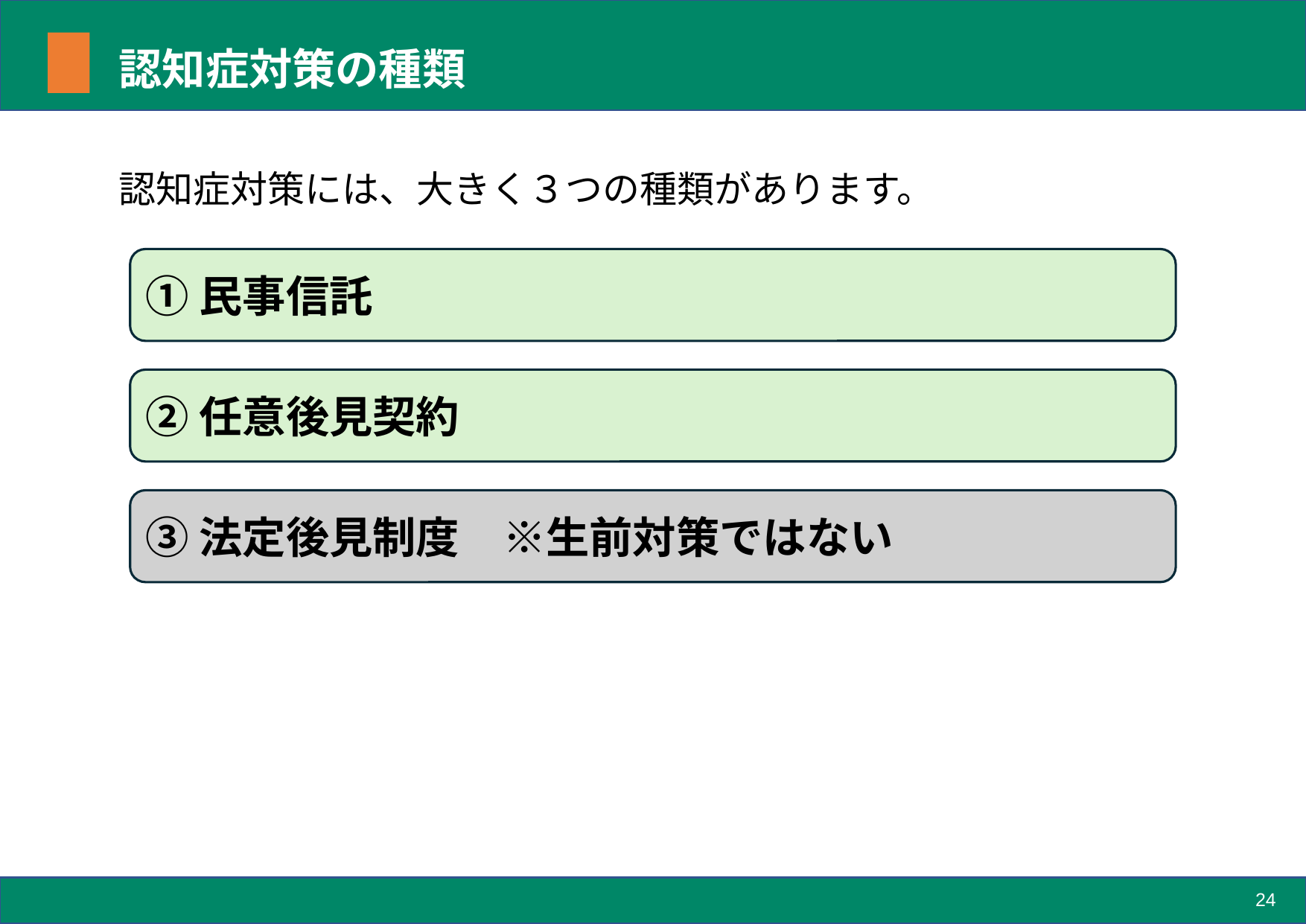

# 認知症対策の種類
認知症対策には、大きく３つの種類があります。
①民事信託
②任意後見契約
③法定後見制度　※生前対策ではない